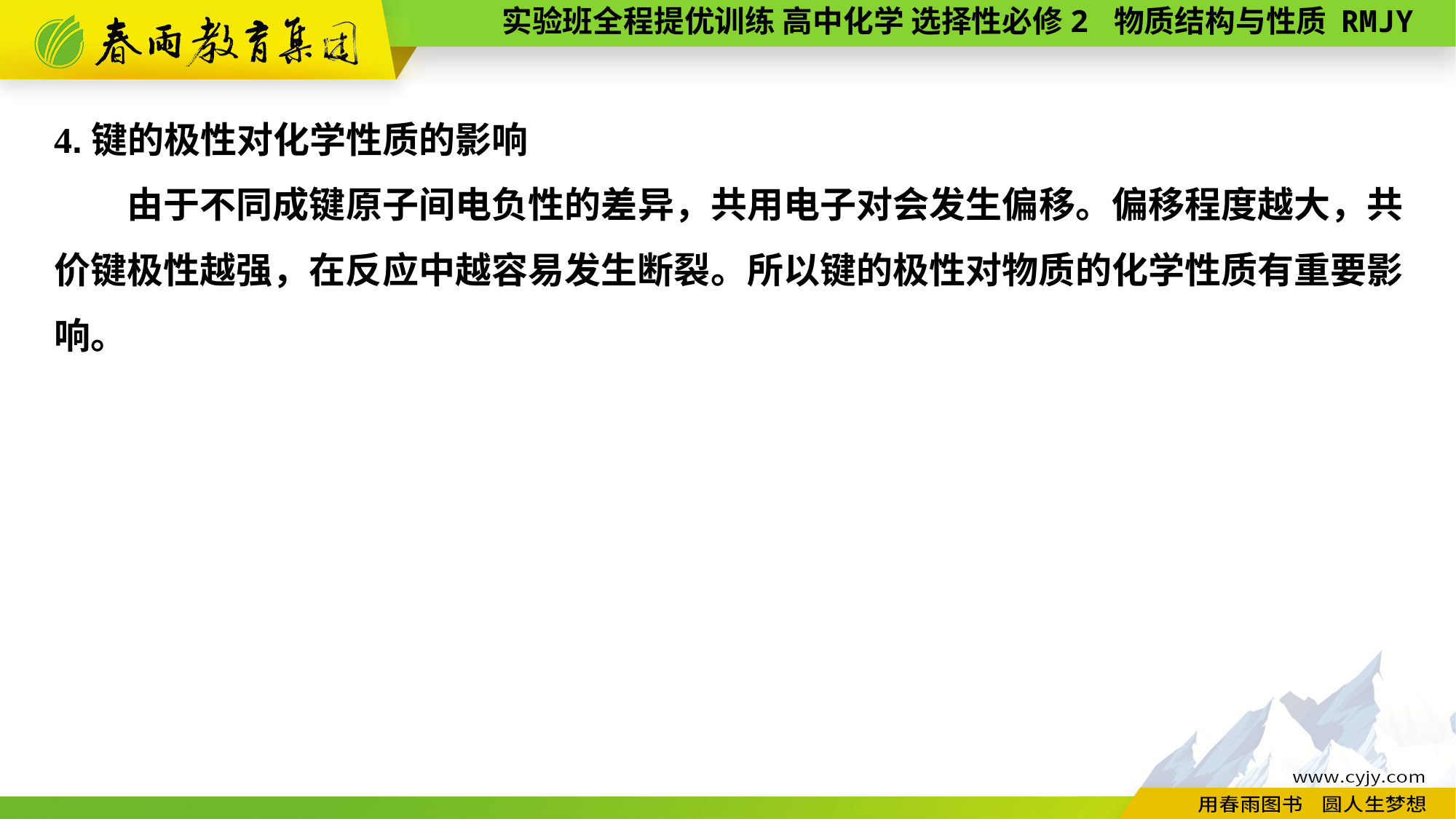

4.键的极性对化学性质的影响
由于不同成键原子间电负性的差异，共用电子对会发生偏移。偏移程度越大，共价键极性越强，在反应中越容易发生断裂。所以键的极性对物质的化学性质有重要影响。